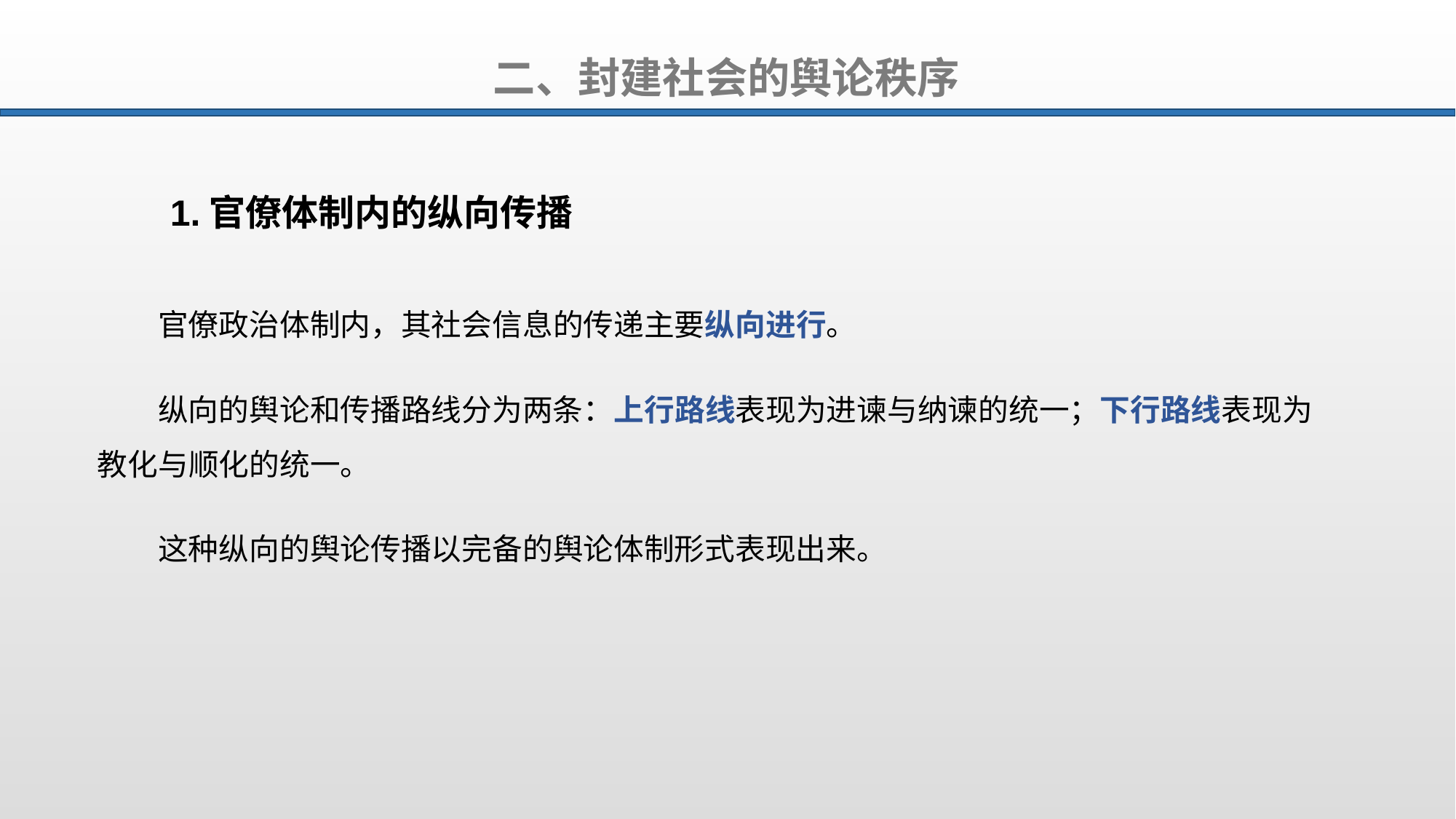

二、封建社会的舆论秩序

1.官僚体制内的纵向传播
官僚政治体制内，其社会信息的传递主要纵向进行。
纵向的舆论和传播路线分为两条：上行路线表现为进谏与纳谏的统一；下行路线表现为教化与顺化的统一。
这种纵向的舆论传播以完备的舆论体制形式表现出来。